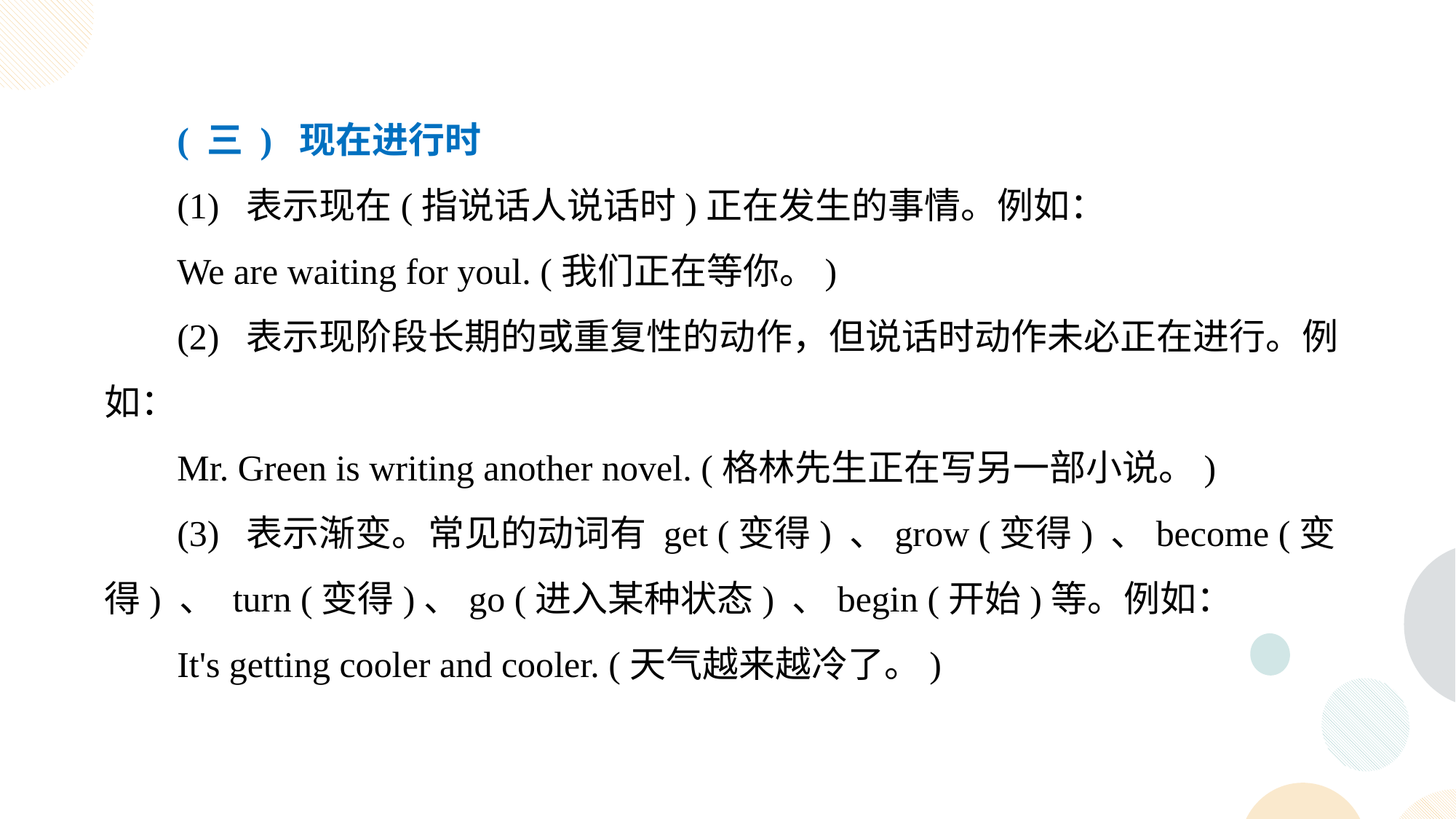

( 三 )  现在进行时
(1)  表示现在(指说话人说话时)正在发生的事情。例如：
We are waiting for youl. (我们正在等你。)
(2)  表示现阶段长期的或重复性的动作，但说话时动作未必正在进行。例如：
Mr. Green is writing another novel. (格林先生正在写另一部小说。)
(3)  表示渐变。常见的动词有 get (变得) 、grow (变得) 、become (变得) 、 turn (变得)、go (进入某种状态) 、begin (开始)等。例如：
It's getting cooler and cooler. (天气越来越冷了。)